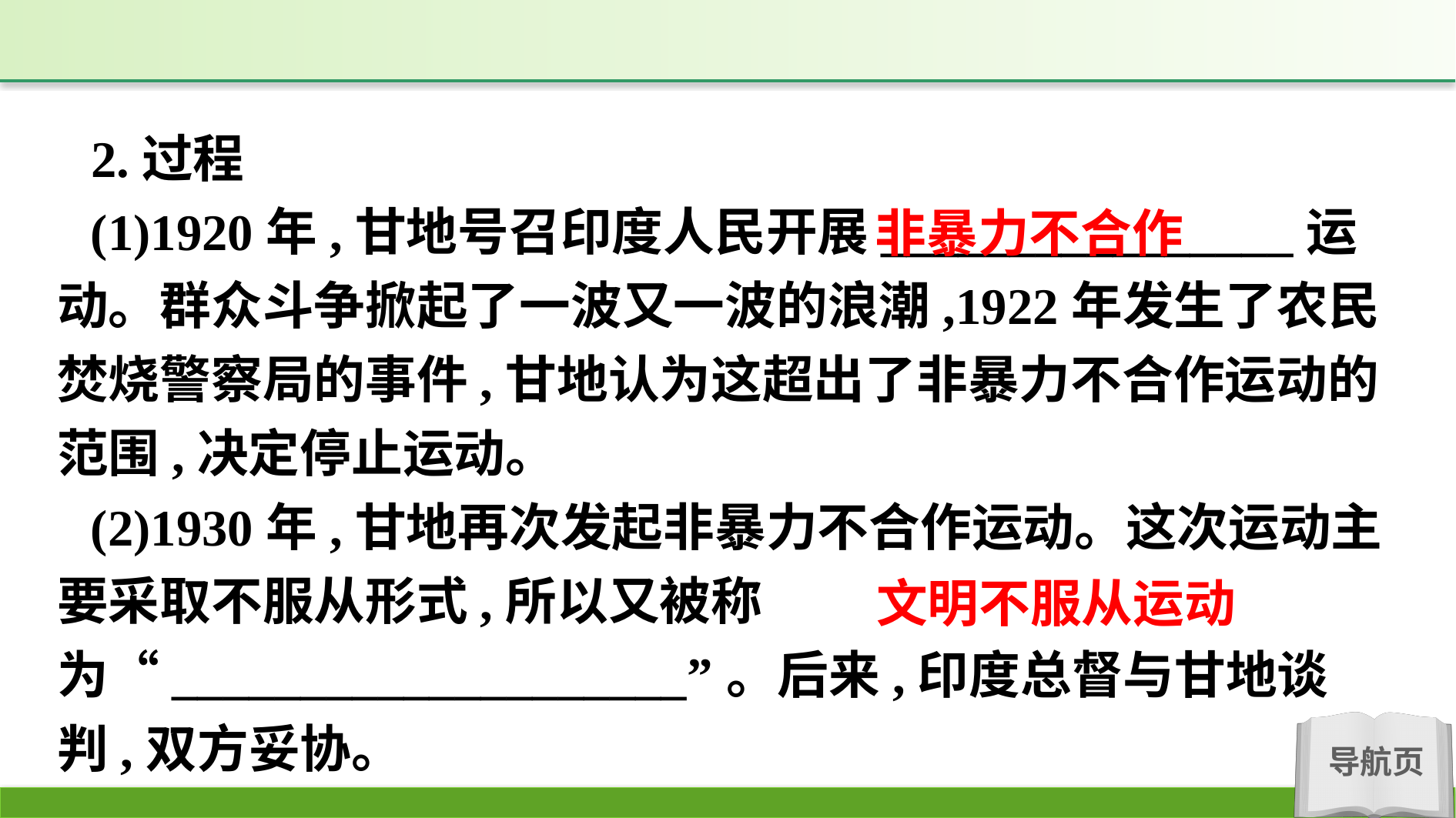

2.过程
(1)1920年,甘地号召印度人民开展________________运动。群众斗争掀起了一波又一波的浪潮,1922年发生了农民焚烧警察局的事件,甘地认为这超出了非暴力不合作运动的范围,决定停止运动。
(2)1930年,甘地再次发起非暴力不合作运动。这次运动主要采取不服从形式,所以又被称为“____________________”。后来,印度总督与甘地谈判,双方妥协。
非暴力不合作
文明不服从运动